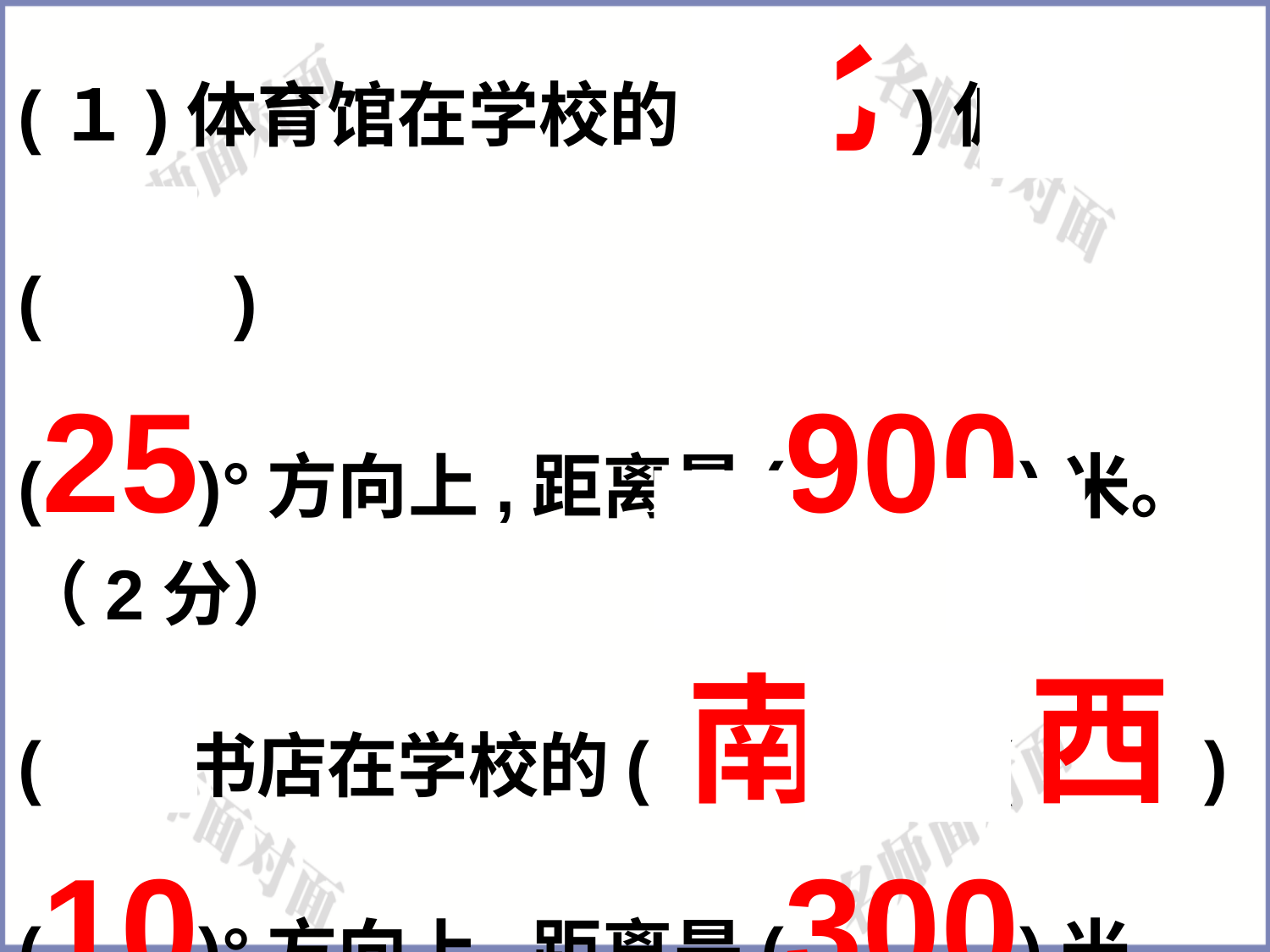

(１)体育馆在学校的(北)偏(西)
(25)°方向上,距离是(900)米。（2分）
(２)书店在学校的( 南)偏(西)
(10)°方向上,距离是(300)米。（2分）